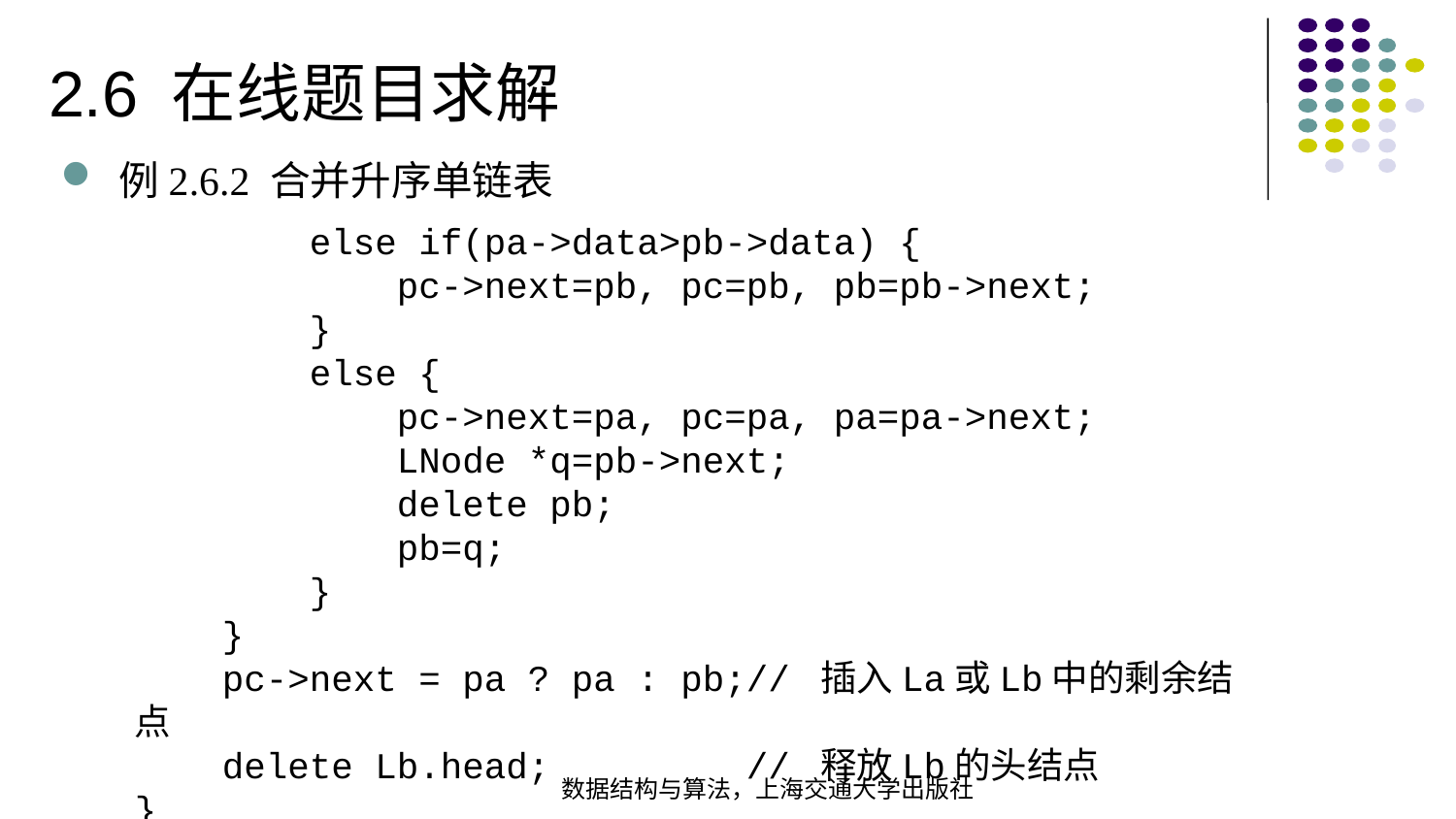

2.6 在线题目求解
例2.6.2 合并升序单链表
        else if(pa->data>pb->data) {            pc->next=pb, pc=pb, pb=pb->next;        }         else {            pc->next=pa, pc=pa, pa=pa->next;            LNode *q=pb->next;            delete pb;            pb=q;        }    }    pc->next = pa ? pa : pb;// 插入La或Lb中的剩余结点    delete Lb.head;         // 释放Lb的头结点
}